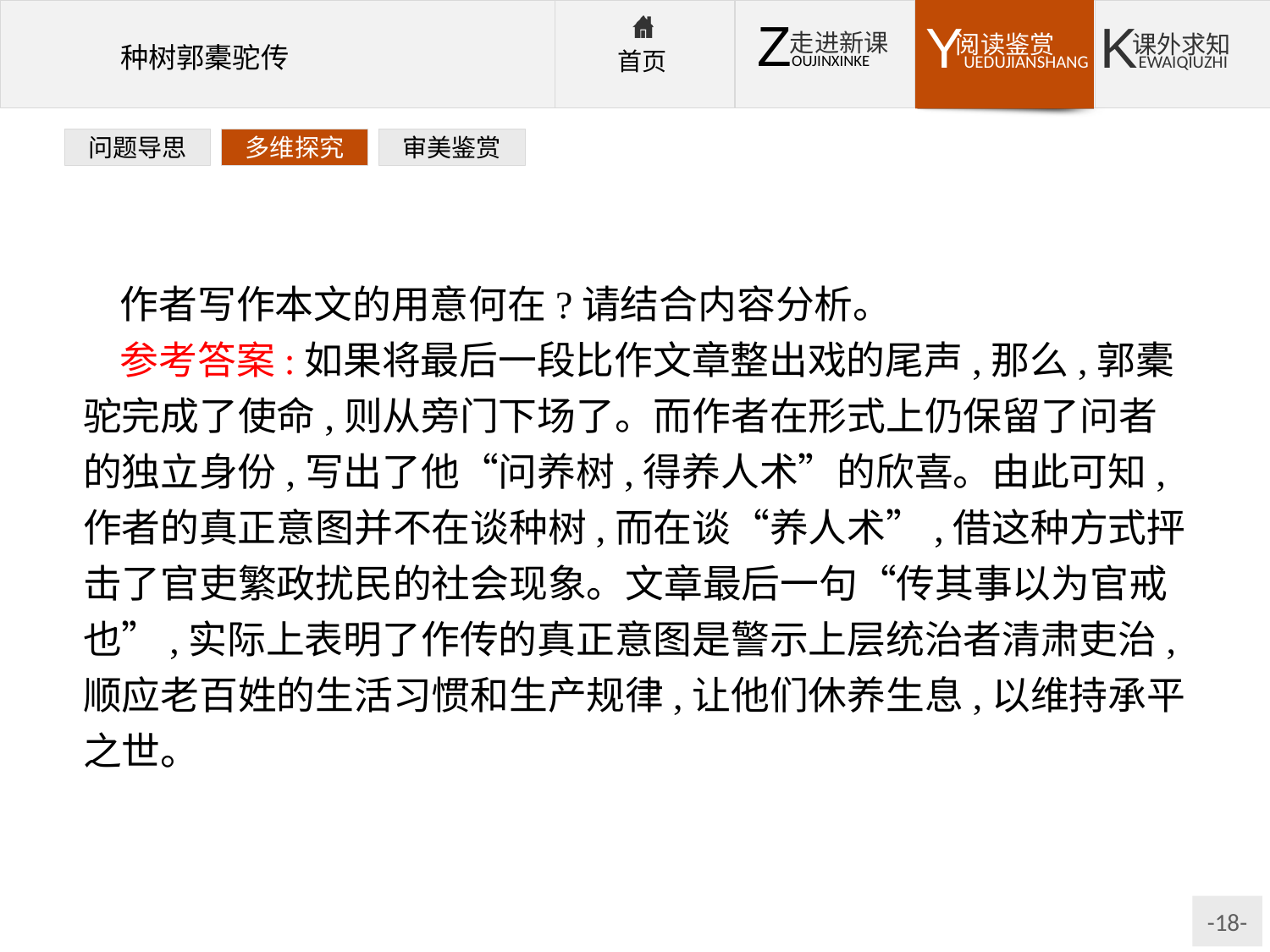

问题导思
多维探究
审美鉴赏
作者写作本文的用意何在?请结合内容分析。
参考答案:如果将最后一段比作文章整出戏的尾声,那么,郭橐驼完成了使命,则从旁门下场了。而作者在形式上仍保留了问者的独立身份,写出了他“问养树,得养人术”的欣喜。由此可知,作者的真正意图并不在谈种树,而在谈“养人术”,借这种方式抨击了官吏繁政扰民的社会现象。文章最后一句“传其事以为官戒也”,实际上表明了作传的真正意图是警示上层统治者清肃吏治,顺应老百姓的生活习惯和生产规律,让他们休养生息,以维持承平之世。